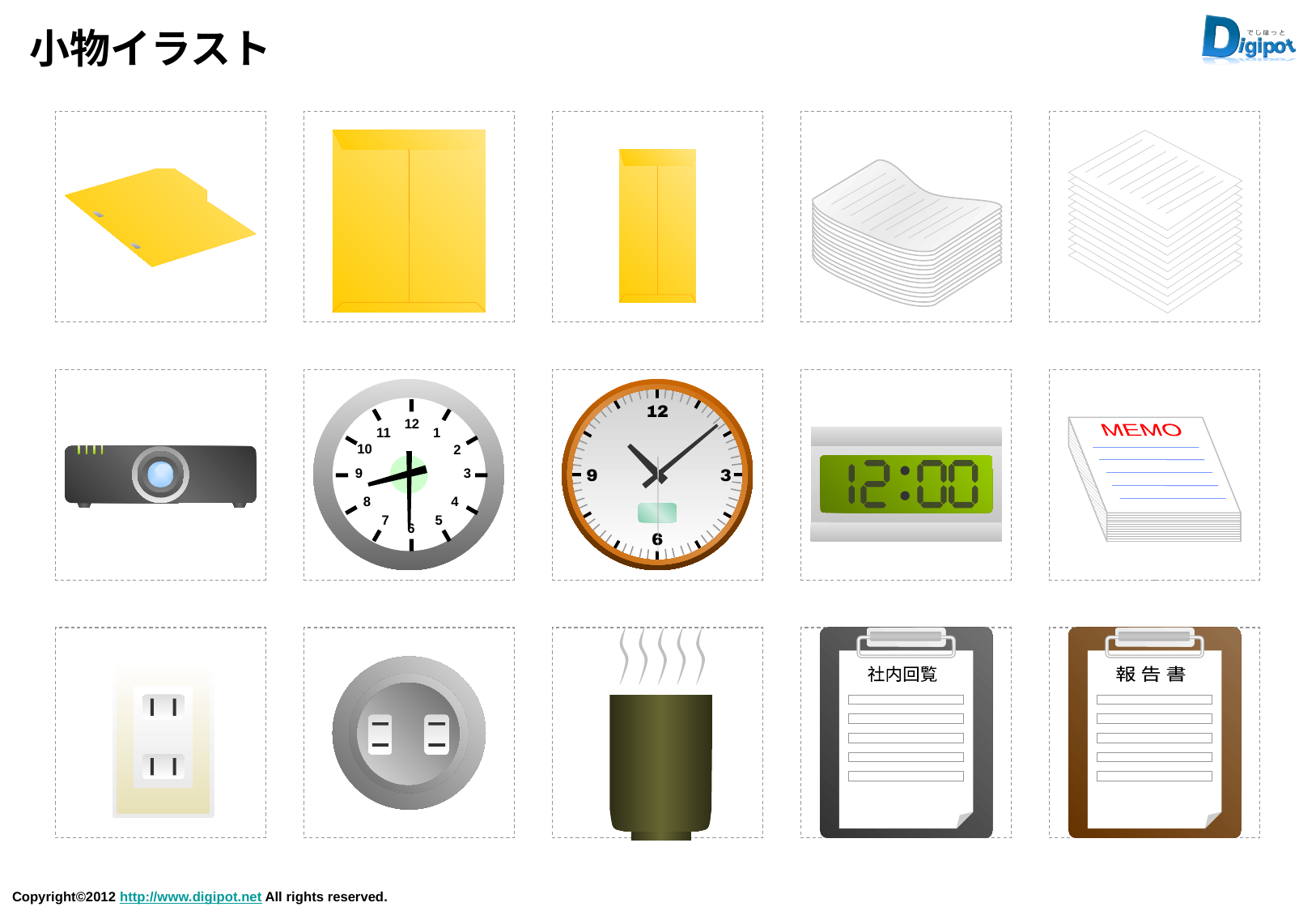

# 小物イラスト

12
11
1
10
2

9
3
8
4
7
5
6

12

9
3

6

MEMO

社内回覧

報 告 書